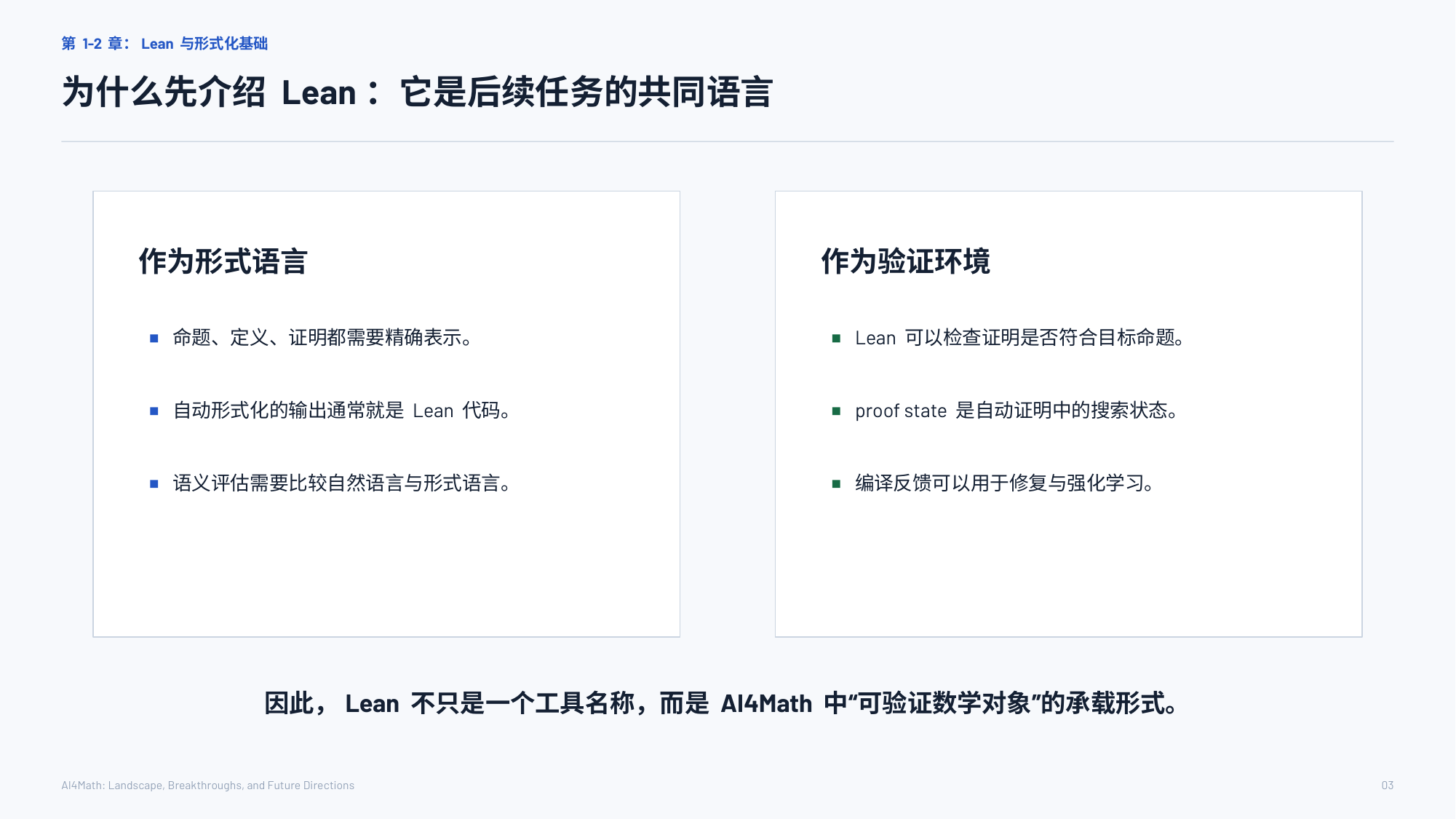

第 1-2 章：Lean 与形式化基础
为什么先介绍 Lean：它是后续任务的共同语言

作为形式语言
作为验证环境
命题、定义、证明都需要精确表示。
Lean 可以检查证明是否符合目标命题。

自动形式化的输出通常就是 Lean 代码。
proof state 是自动证明中的搜索状态。

语义评估需要比较自然语言与形式语言。
编译反馈可以用于修复与强化学习。

因此，Lean 不只是一个工具名称，而是 AI4Math 中“可验证数学对象”的承载形式。
AI4Math: Landscape, Breakthroughs, and Future Directions
03